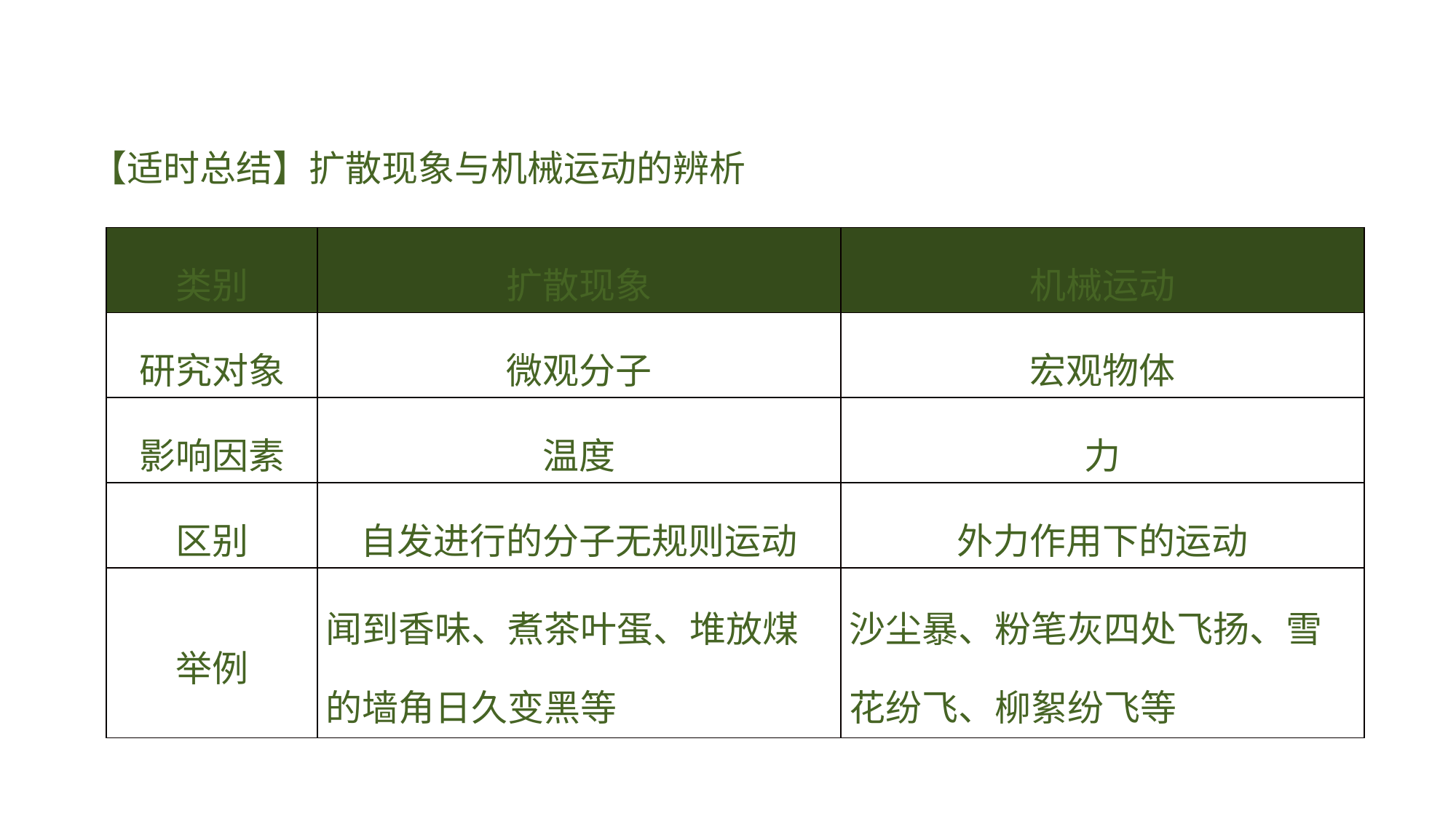

【适时总结】扩散现象与机械运动的辨析
| 类别 | 扩散现象 | 机械运动 |
| --- | --- | --- |
| 研究对象 | 微观分子 | 宏观物体 |
| 影响因素 | 温度 | 力 |
| 区别 | 自发进行的分子无规则运动 | 外力作用下的运动 |
| 举例 | 闻到香味、煮茶叶蛋、堆放煤的墙角日久变黑等 | 沙尘暴、粉笔灰四处飞扬、雪花纷飞、柳絮纷飞等 |